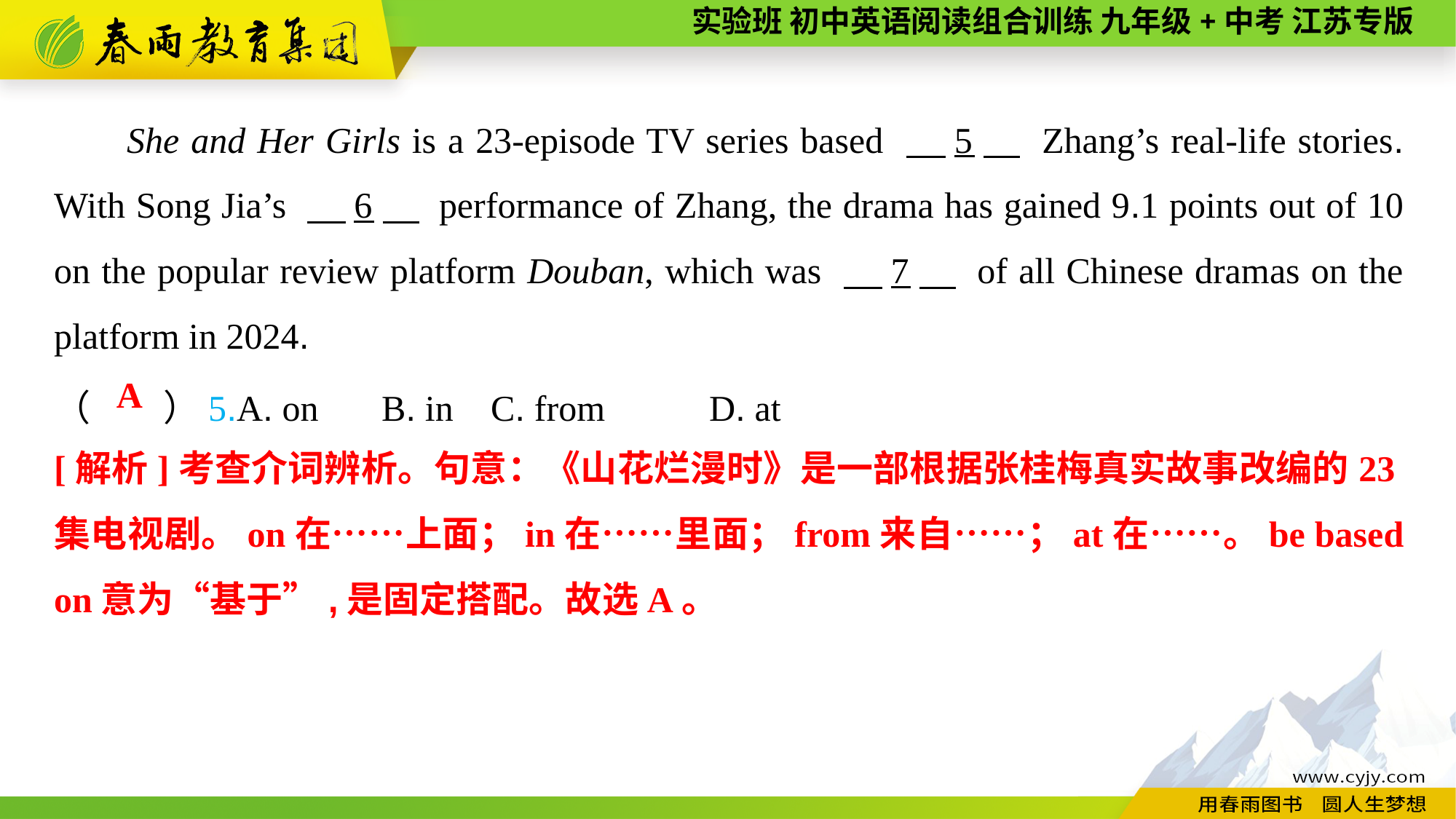

She and Her Girls is a 23-episode TV series based 　5　 Zhang’s real-life stories. With Song Jia’s 　6　 performance of Zhang, the drama has gained 9.1 points out of 10 on the popular review platform Douban, which was 　7　 of all Chinese dramas on the platform in 2024.
（　　）5.A. on	B. in	C. from	D. at
A
[解析]考查介词辨析。句意：《山花烂漫时》是一部根据张桂梅真实故事改编的23集电视剧。on在……上面；in在……里面；from来自……；at在……。be based on意为“基于”,是固定搭配。故选A。